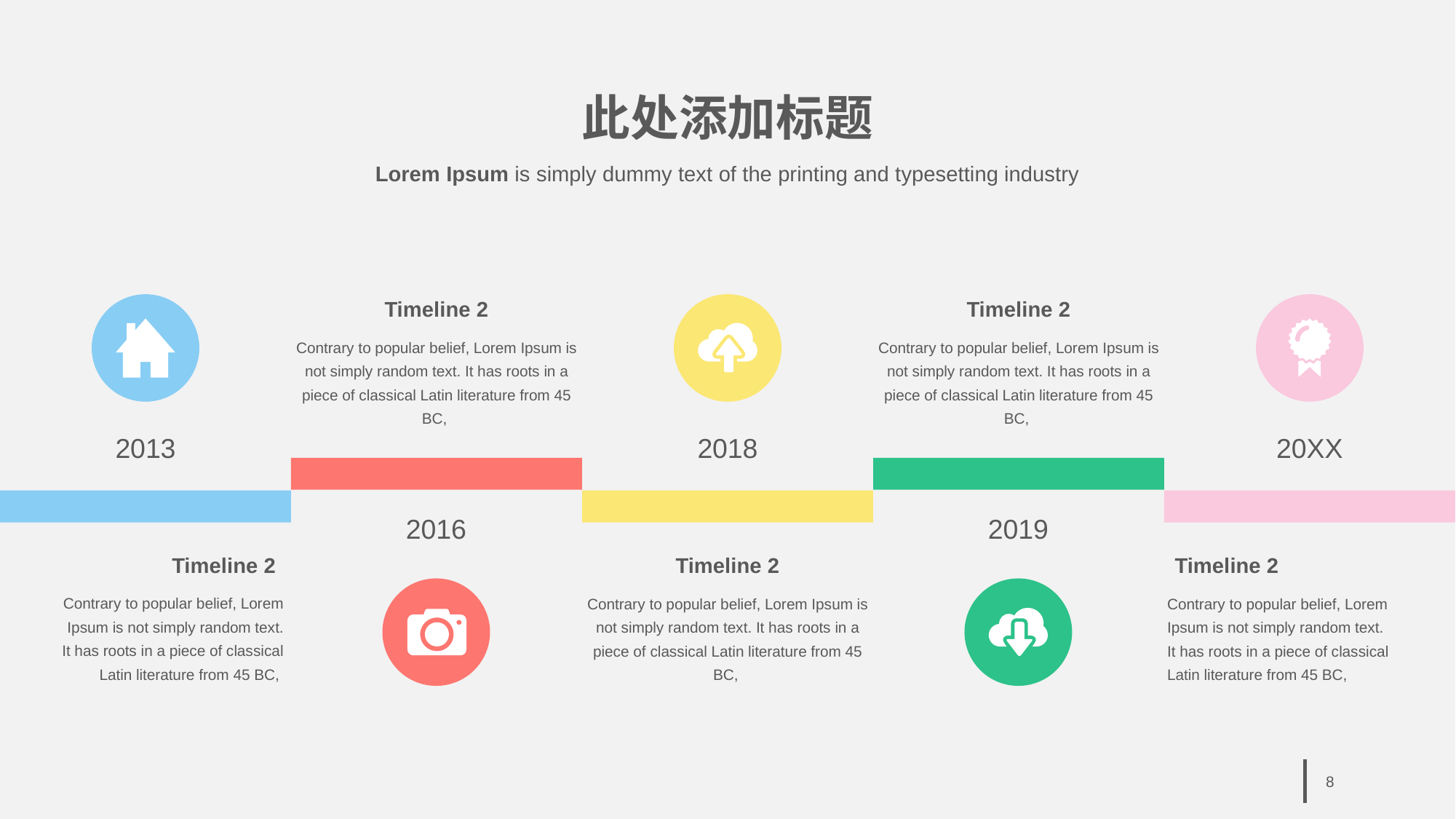

# 此处添加标题
Lorem Ipsum is simply dummy text of the printing and typesetting industry

Timeline 2
Contrary to popular belief, Lorem Ipsum is not simply random text. It has roots in a piece of classical Latin literature from 45 BC,

2016

Timeline 2
Contrary to popular belief, Lorem Ipsum is not simply random text. It has roots in a piece of classical Latin literature from 45 BC,

2019

2013

Timeline 2
Contrary to popular belief, Lorem Ipsum is not simply random text. It has roots in a piece of classical Latin literature from 45 BC,

2018

Timeline 2
Contrary to popular belief, Lorem Ipsum is not simply random text. It has roots in a piece of classical Latin literature from 45 BC,

20XX

Timeline 2
Contrary to popular belief, Lorem Ipsum is not simply random text. It has roots in a piece of classical Latin literature from 45 BC,
8